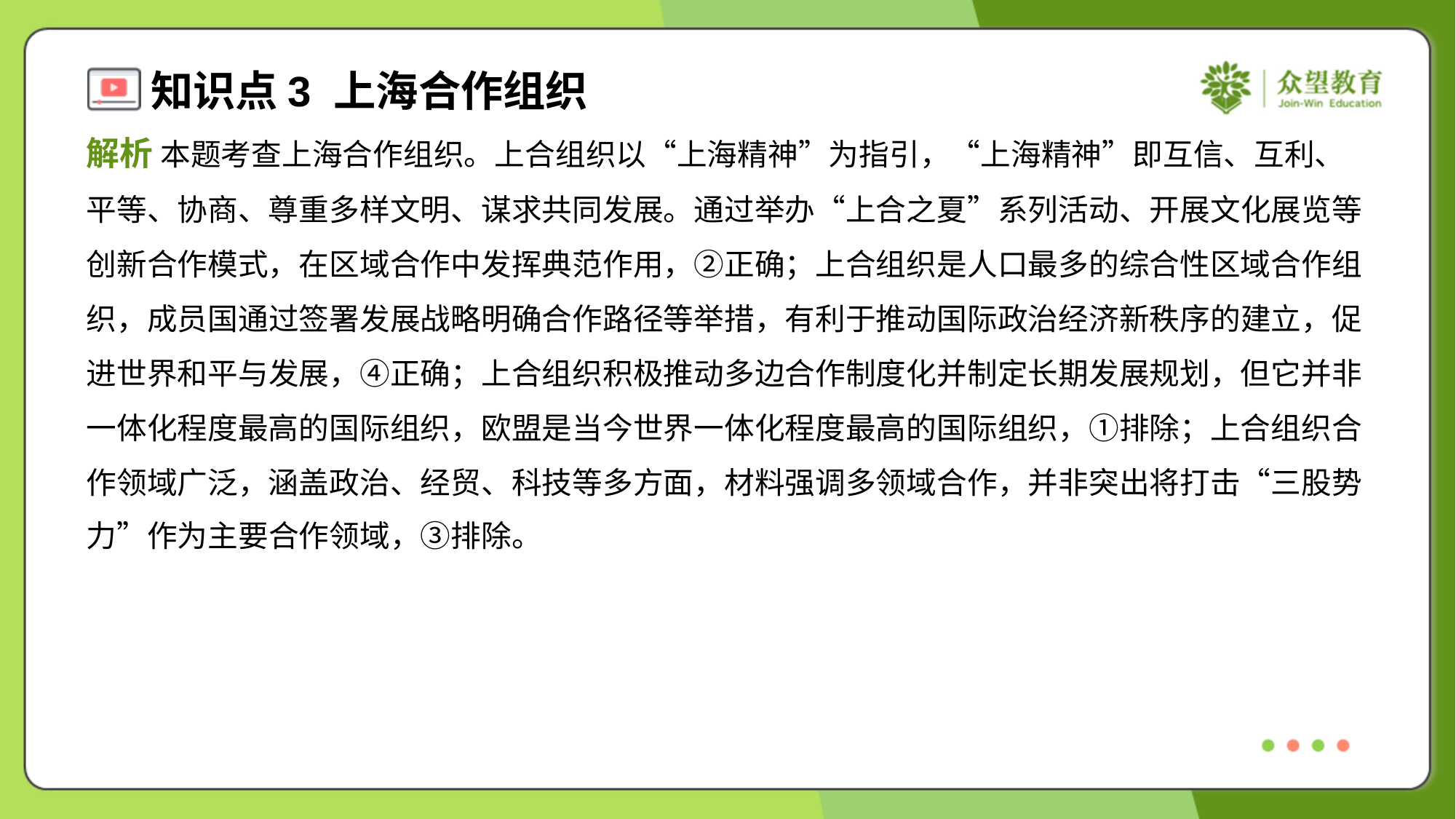

解析 本题考查上海合作组织。上合组织以“上海精神”为指引，“上海精神”即互信、互利、
平等、协商、尊重多样文明、谋求共同发展。通过举办“上合之夏”系列活动、开展文化展览等
创新合作模式，在区域合作中发挥典范作用，②正确；上合组织是人口最多的综合性区域合作组
织，成员国通过签署发展战略明确合作路径等举措，有利于推动国际政治经济新秩序的建立，促
进世界和平与发展，④正确；上合组织积极推动多边合作制度化并制定长期发展规划，但它并非
一体化程度最高的国际组织，欧盟是当今世界一体化程度最高的国际组织，①排除；上合组织合
作领域广泛，涵盖政治、经贸、科技等多方面，材料强调多领域合作，并非突出将打击“三股势
力”作为主要合作领域，③排除。